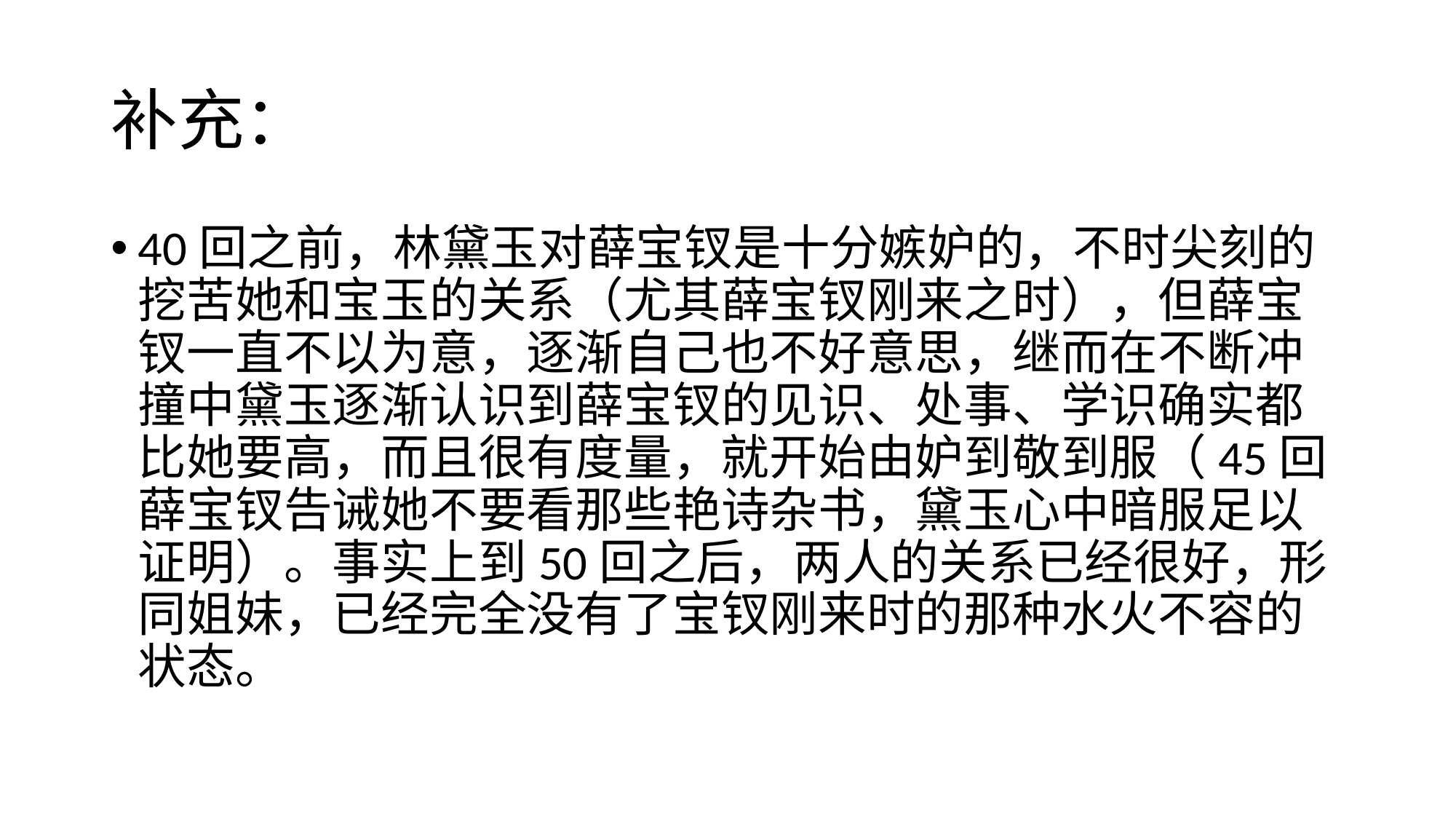

# 补充：
40回之前，林黛玉对薛宝钗是十分嫉妒的，不时尖刻的挖苦她和宝玉的关系（尤其薛宝钗刚来之时），但薛宝钗一直不以为意，逐渐自己也不好意思，继而在不断冲撞中黛玉逐渐认识到薛宝钗的见识、处事、学识确实都比她要高，而且很有度量，就开始由妒到敬到服（45回薛宝钗告诫她不要看那些艳诗杂书，黛玉心中暗服足以证明）。事实上到50回之后，两人的关系已经很好，形同姐妹，已经完全没有了宝钗刚来时的那种水火不容的状态。